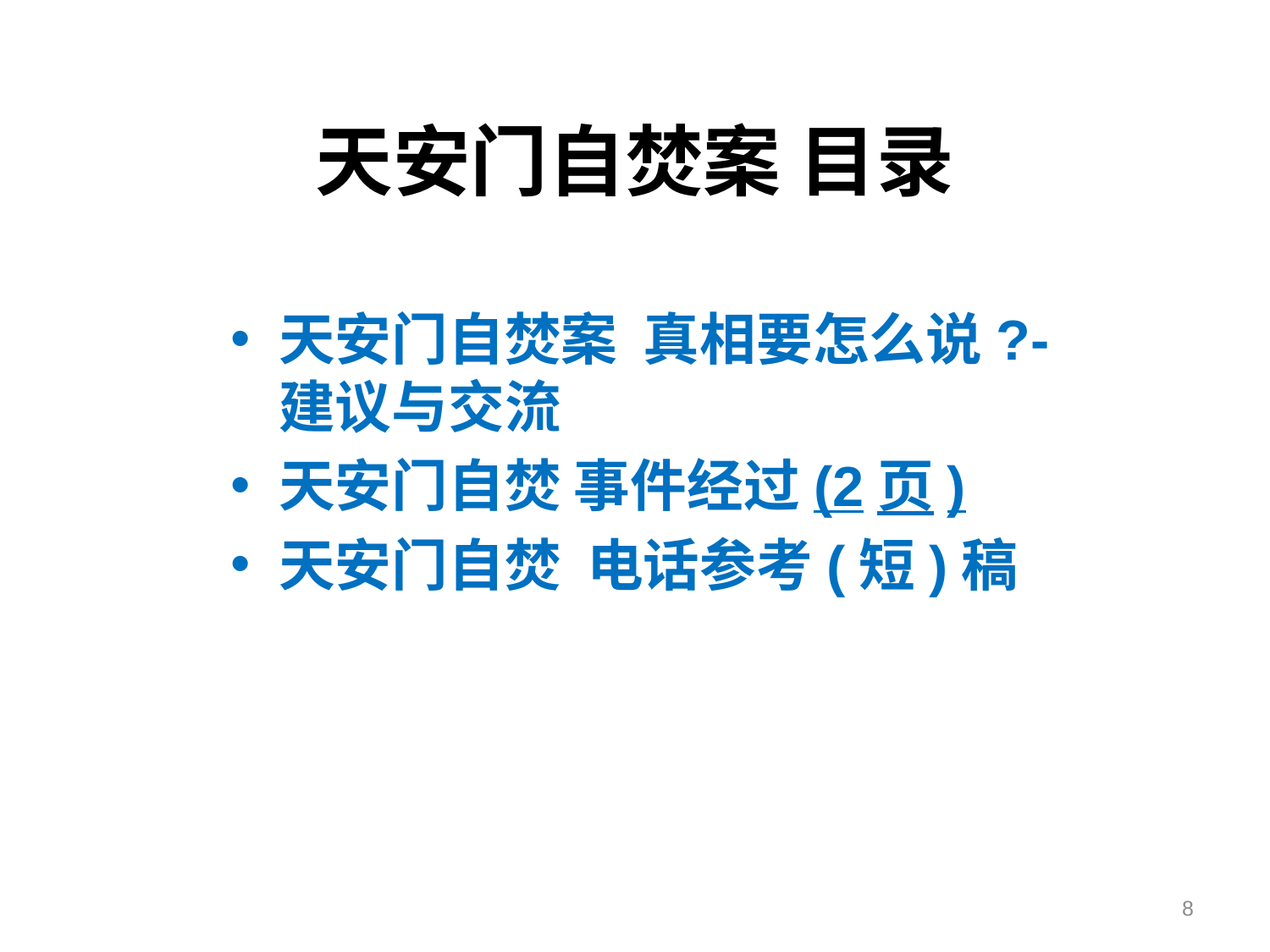

# 天安门自焚案 目录
天安门自焚案  真相要怎么说?-建议与交流
天安门自焚 事件经过(2页)
天安门自焚  电话参考(短)稿

8